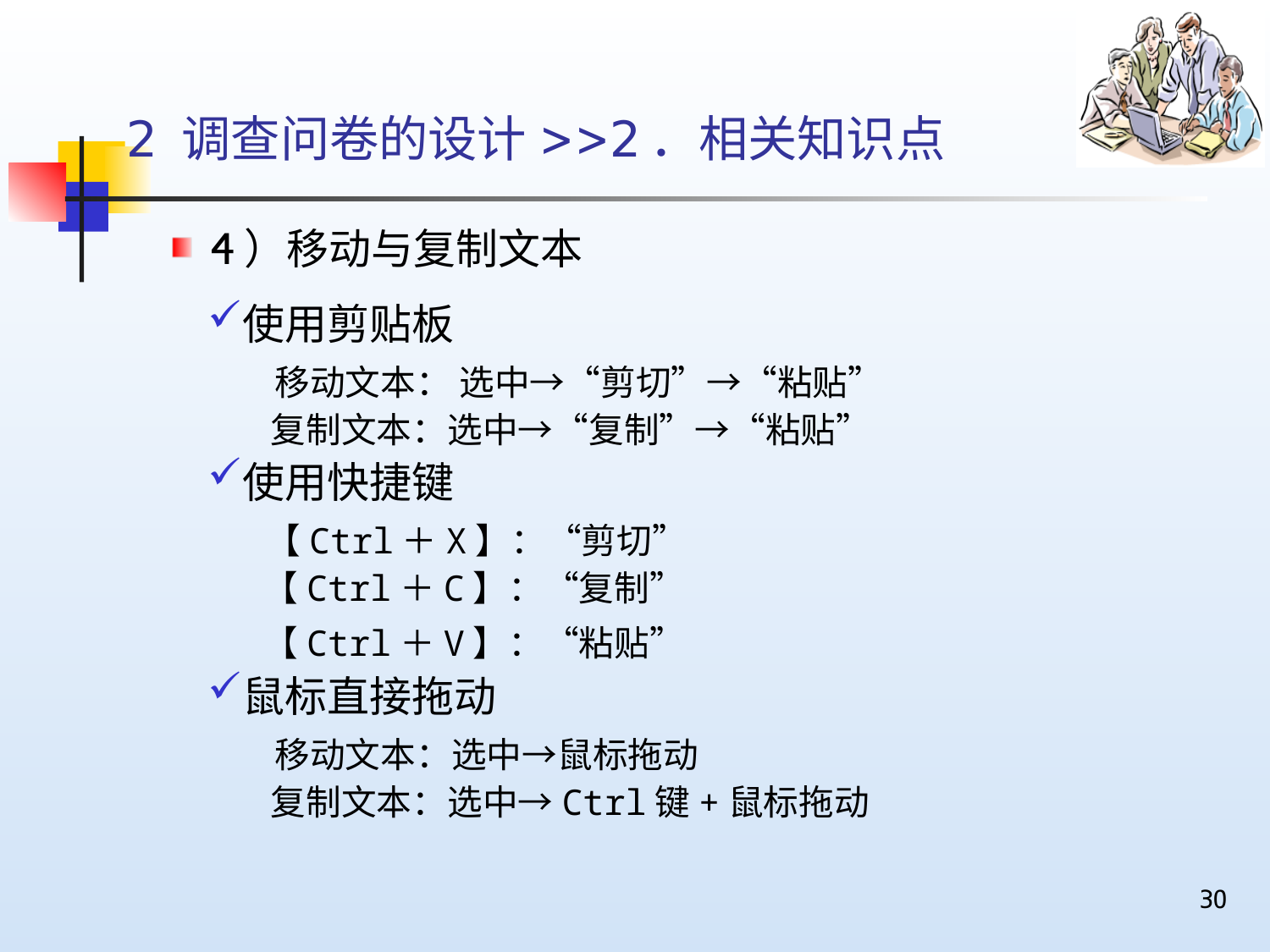

# 2 调查问卷的设计>>2．相关知识点
4）移动与复制文本
使用剪贴板
      移动文本： 选中→“剪切”→“粘贴”
       复制文本：选中→“复制”→“粘贴”
使用快捷键
     【Ctrl＋X】：“剪切”
      【Ctrl＋C】：“复制”
      【Ctrl＋V】：“粘贴”
鼠标直接拖动
      移动文本：选中→鼠标拖动
       复制文本：选中→Ctrl键+鼠标拖动
30